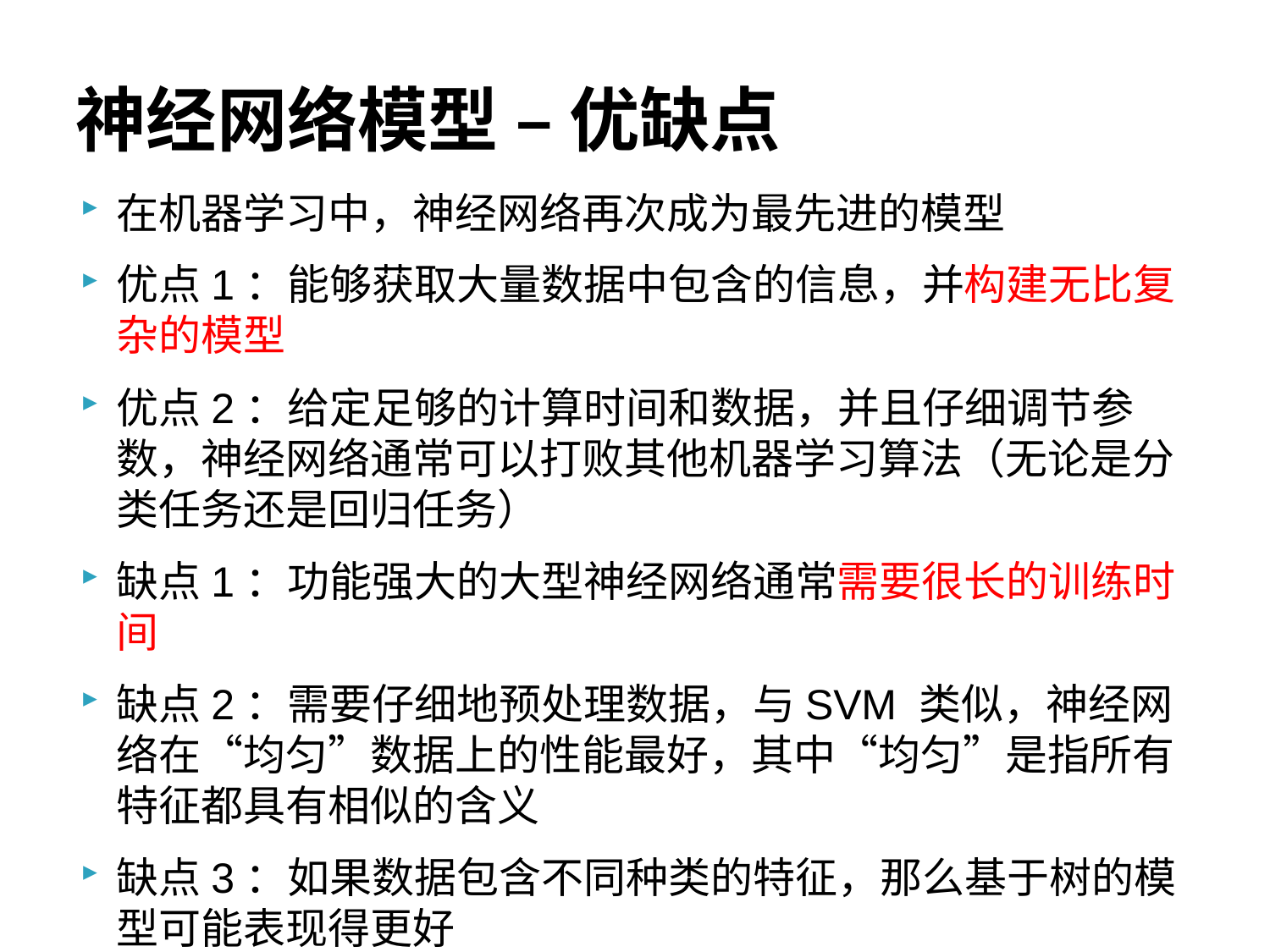

# 神经网络模型 – 优缺点
在机器学习中，神经网络再次成为最先进的模型
优点1：能够获取大量数据中包含的信息，并构建无比复杂的模型
优点2：给定足够的计算时间和数据，并且仔细调节参数，神经网络通常可以打败其他机器学习算法（无论是分类任务还是回归任务）
缺点1：功能强大的大型神经网络通常需要很长的训练时间
缺点2：需要仔细地预处理数据，与SVM 类似，神经网络在“均匀”数据上的性能最好，其中“均匀”是指所有特征都具有相似的含义
缺点3：如果数据包含不同种类的特征，那么基于树的模型可能表现得更好